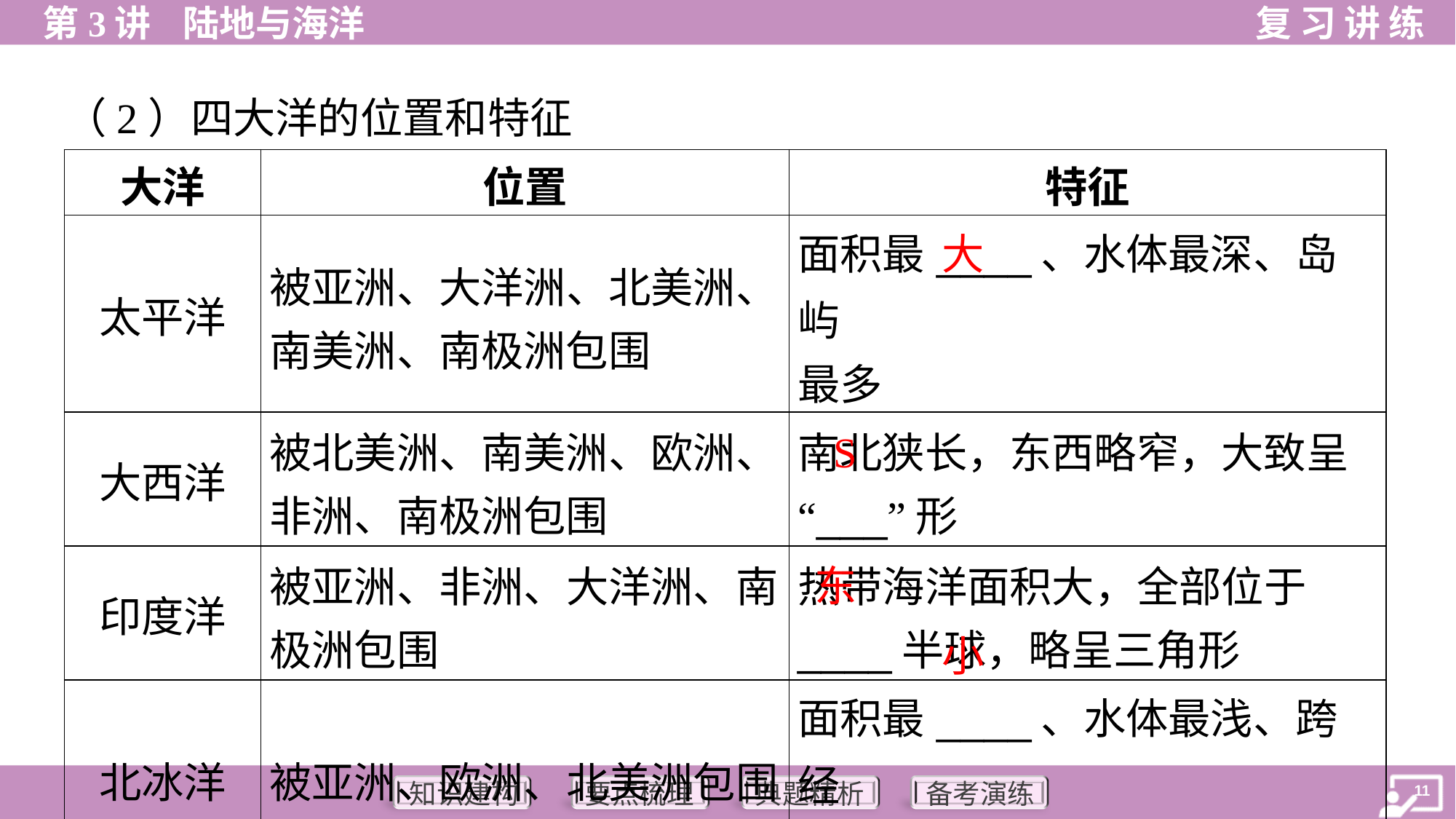

（2）四大洋的位置和特征
| 大洋 | 位置 | 特征 |
| --- | --- | --- |
| 太平洋 | 被亚洲、大洋洲、北美洲、 南美洲、南极洲包围 | 面积最\_\_\_\_、水体最深、岛屿 最多 |
| 大西洋 | 被北美洲、南美洲、欧洲、 非洲、南极洲包围 | 南北狭长，东西略窄，大致呈 “\_\_\_”形 |
| 印度洋 | 被亚洲、非洲、大洋洲、南 极洲包围 | 热带海洋面积大，全部位于 \_\_\_\_半球，略呈三角形 |
| 北冰洋 | 被亚洲、欧洲、北美洲包围 | 面积最\_\_\_\_、水体最浅、跨经 度最广、纬度最高、水温最低 |
大
S
东
小